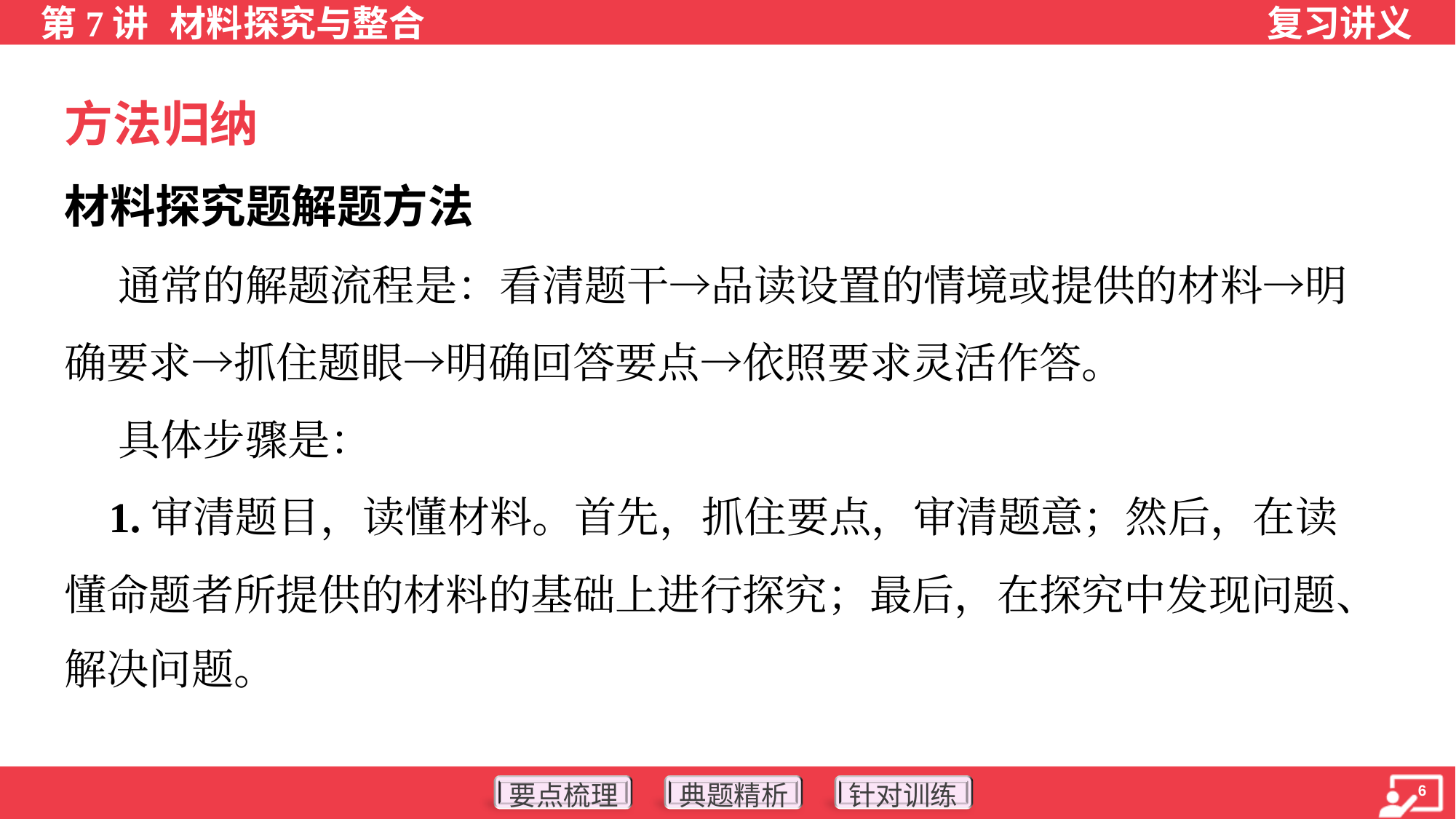

方法归纳
材料探究题解题方法
    通常的解题流程是：看清题干→品读设置的情境或提供的材料→明
确要求→抓住题眼→明确回答要点→依照要求灵活作答。
    具体步骤是：
    1.审清题目，读懂材料。首先，抓住要点，审清题意；然后，在读
懂命题者所提供的材料的基础上进行探究；最后，在探究中发现问题、
解决问题。